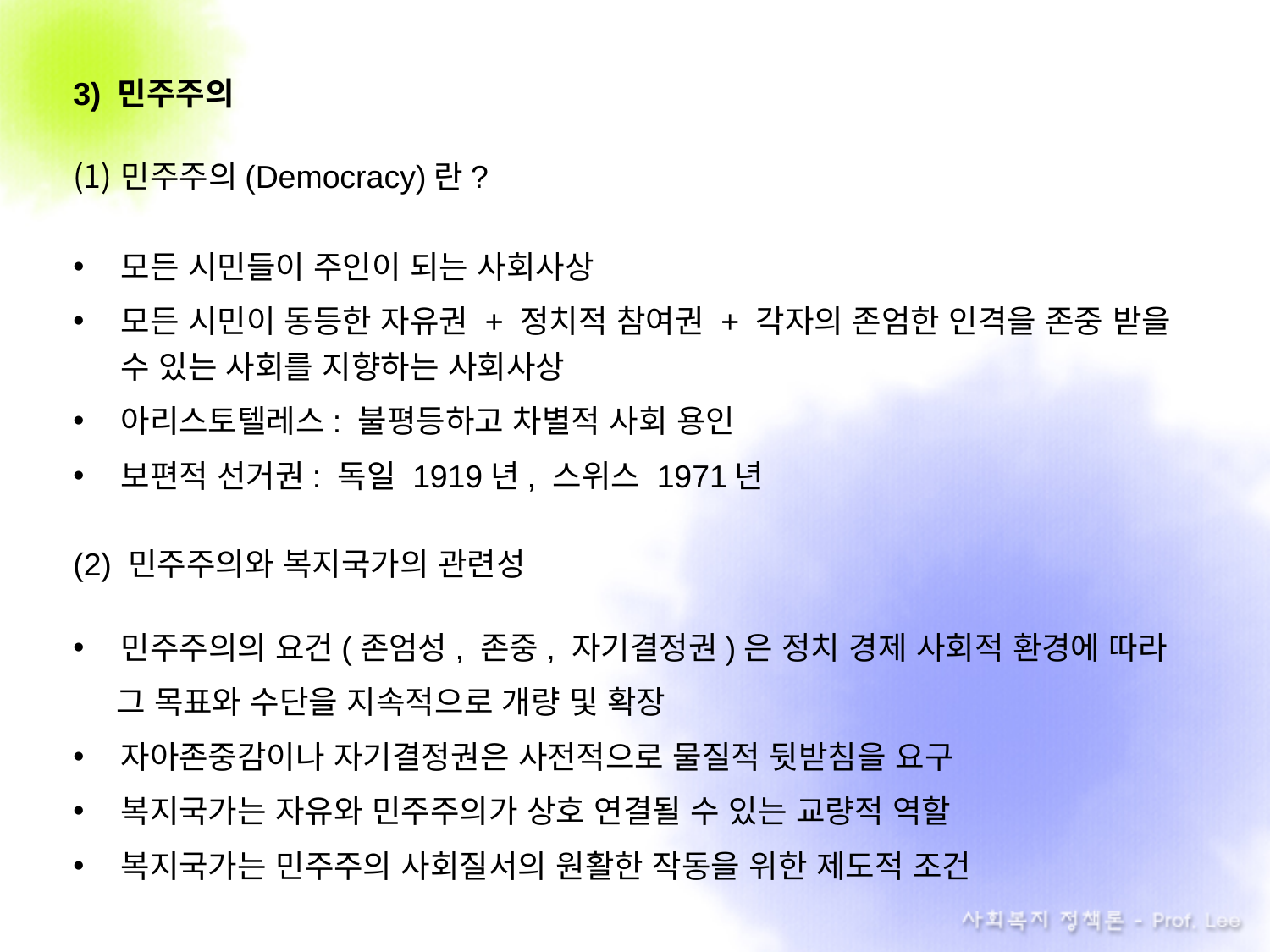

3) 민주주의

민주주의(Democracy)란?

모든 시민들이 주인이 되는 사회사상
모든 시민이 동등한 자유권 + 정치적 참여권 + 각자의 존엄한 인격을 존중 받을 수 있는 사회를 지향하는 사회사상
아리스토텔레스: 불평등하고 차별적 사회 용인
보편적 선거권: 독일 1919년, 스위스 1971년

(2) 민주주의와 복지국가의 관련성

민주주의의 요건(존엄성, 존중, 자기결정권)은 정치 경제 사회적 환경에 따라
    그 목표와 수단을 지속적으로 개량 및 확장
자아존중감이나 자기결정권은 사전적으로 물질적 뒷받침을 요구
복지국가는 자유와 민주주의가 상호 연결될 수 있는 교량적 역할
복지국가는 민주주의 사회질서의 원활한 작동을 위한 제도적 조건